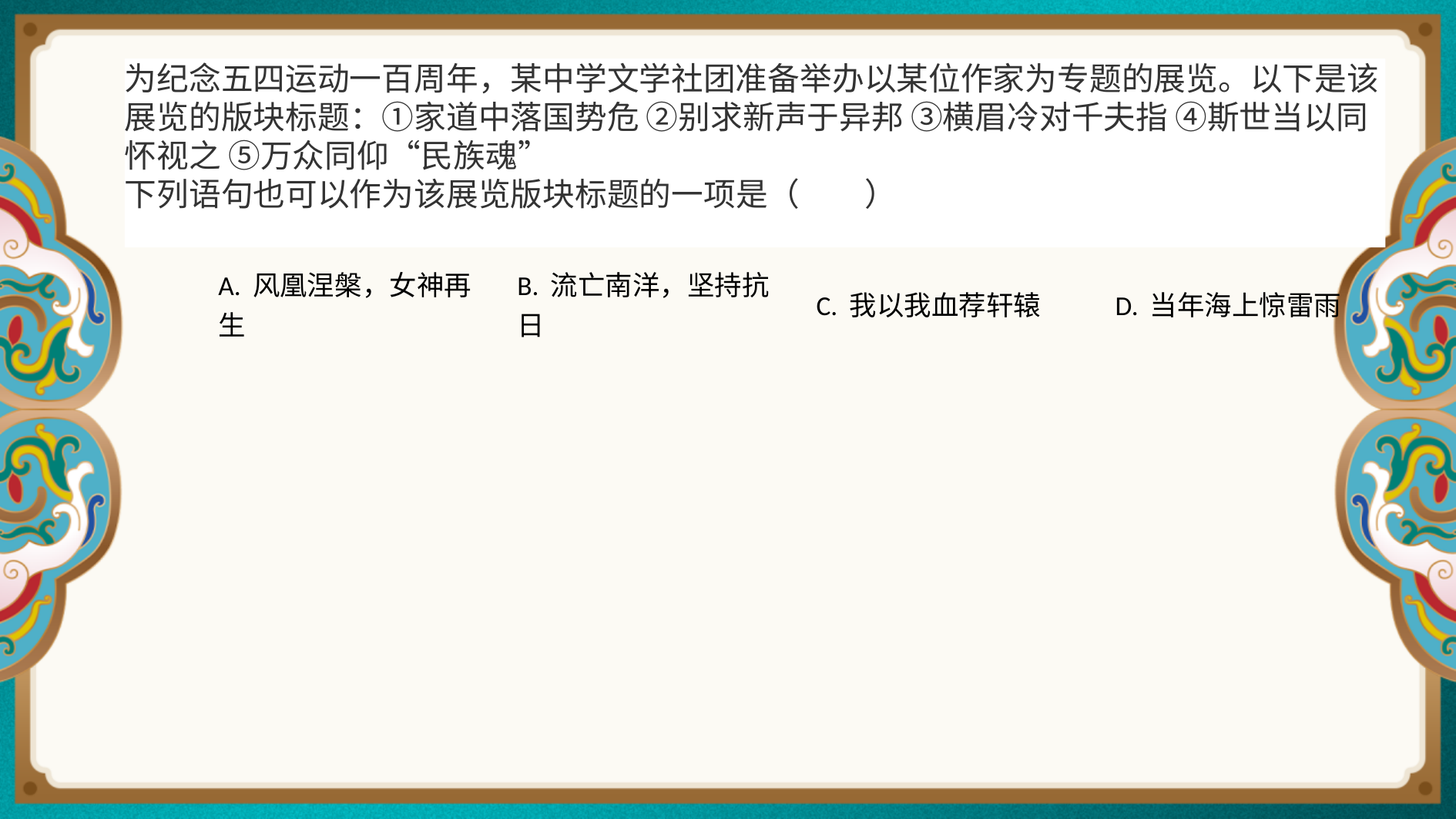

为纪念五四运动一百周年，某中学文学社团准备举办以某位作家为专题的展览。以下是该展览的版块标题：①家道中落国势危 ②别求新声于异邦 ③横眉冷对千夫指 ④斯世当以同怀视之 ⑤万众同仰“民族魂”
下列语句也可以作为该展览版块标题的一项是（　　）

| A. 风凰涅槃，女神再生 | B. 流亡南洋，坚持抗日 | C. 我以我血荐轩辕 | D. 当年海上惊雷雨 |
| --- | --- | --- | --- |